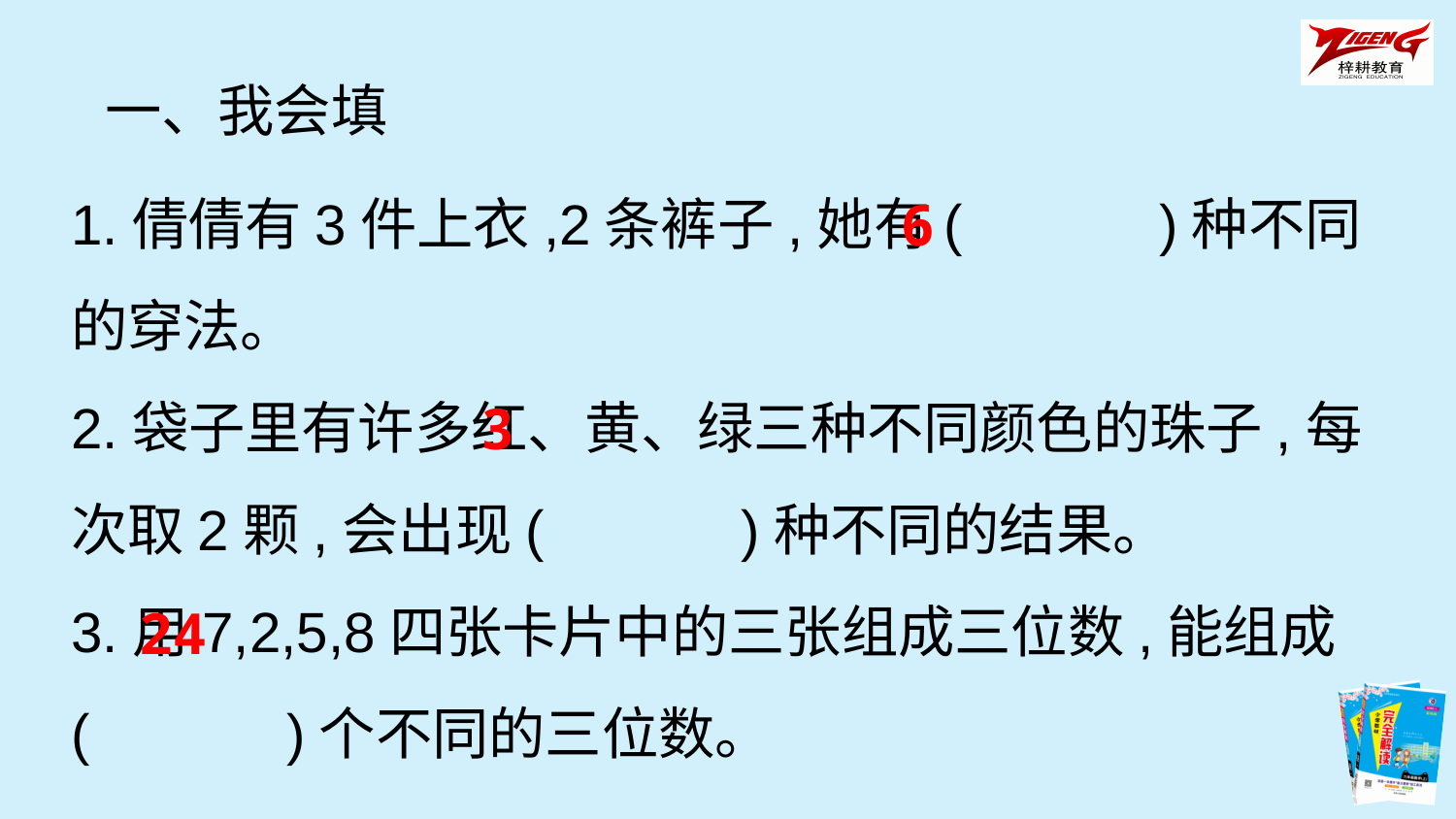

一、我会填
1.倩倩有3件上衣,2条裤子,她有(　　　)种不同的穿法。
2.袋子里有许多红、黄、绿三种不同颜色的珠子,每次取2颗,会出现(　　　)种不同的结果。
3.用7,2,5,8四张卡片中的三张组成三位数,能组成(　　　)个不同的三位数。
6
3
24